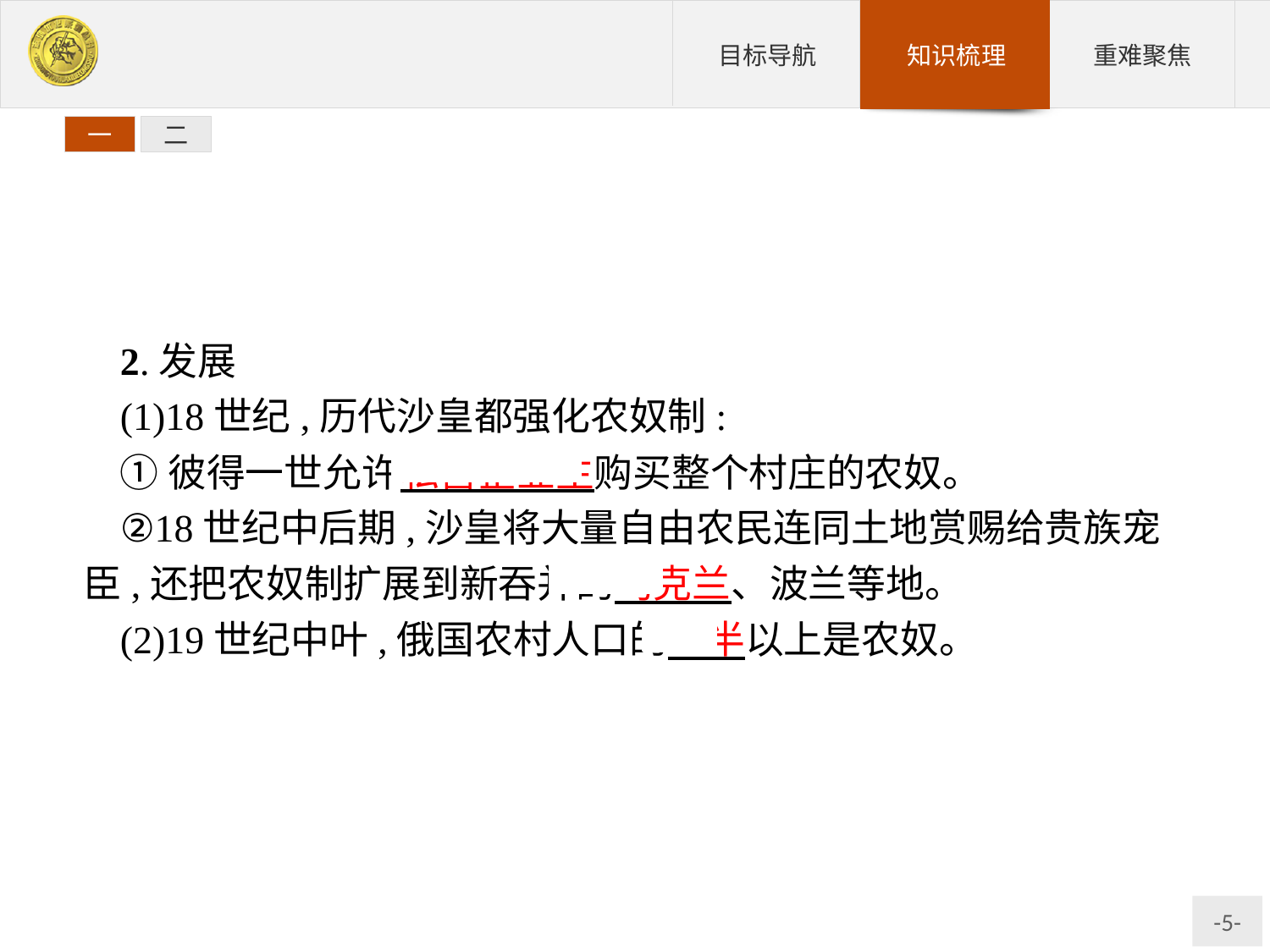

一
二
2.发展
(1)18世纪,历代沙皇都强化农奴制:
①彼得一世允许私营企业主购买整个村庄的农奴。
②18世纪中后期,沙皇将大量自由农民连同土地赏赐给贵族宠臣,还把农奴制扩展到新吞并的乌克兰、波兰等地。
(2)19世纪中叶,俄国农村人口的一半以上是农奴。